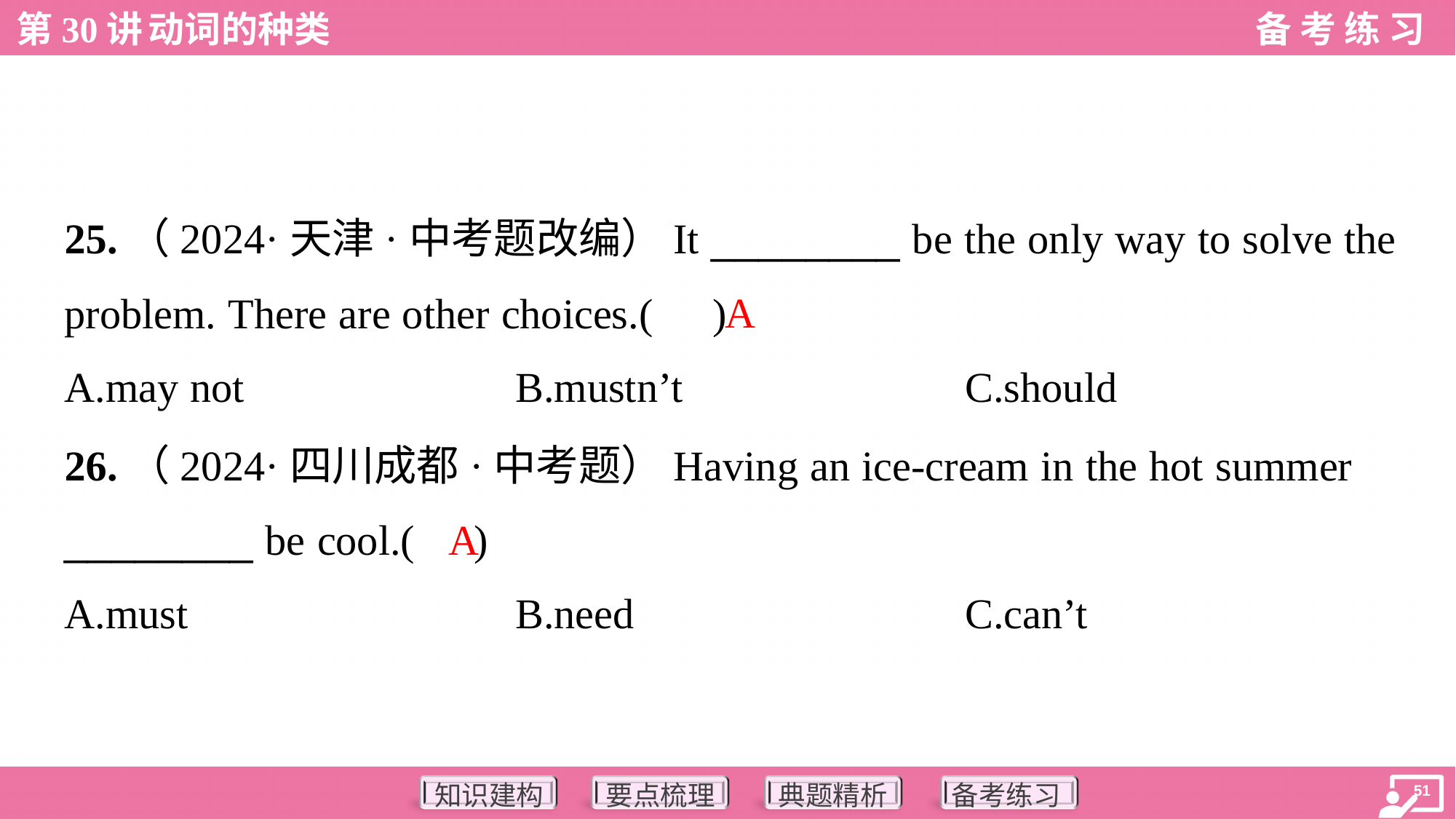

25.（2024·天津·中考题改编）It ________ be the only way to solve the
problem. There are other choices.(     )
A
A.may not	B.mustn’t	C.should
26.（2024·四川成都·中考题）Having an ice-cream in the hot summer
________ be cool.(     )
A
A.must	B.need	C.can’t